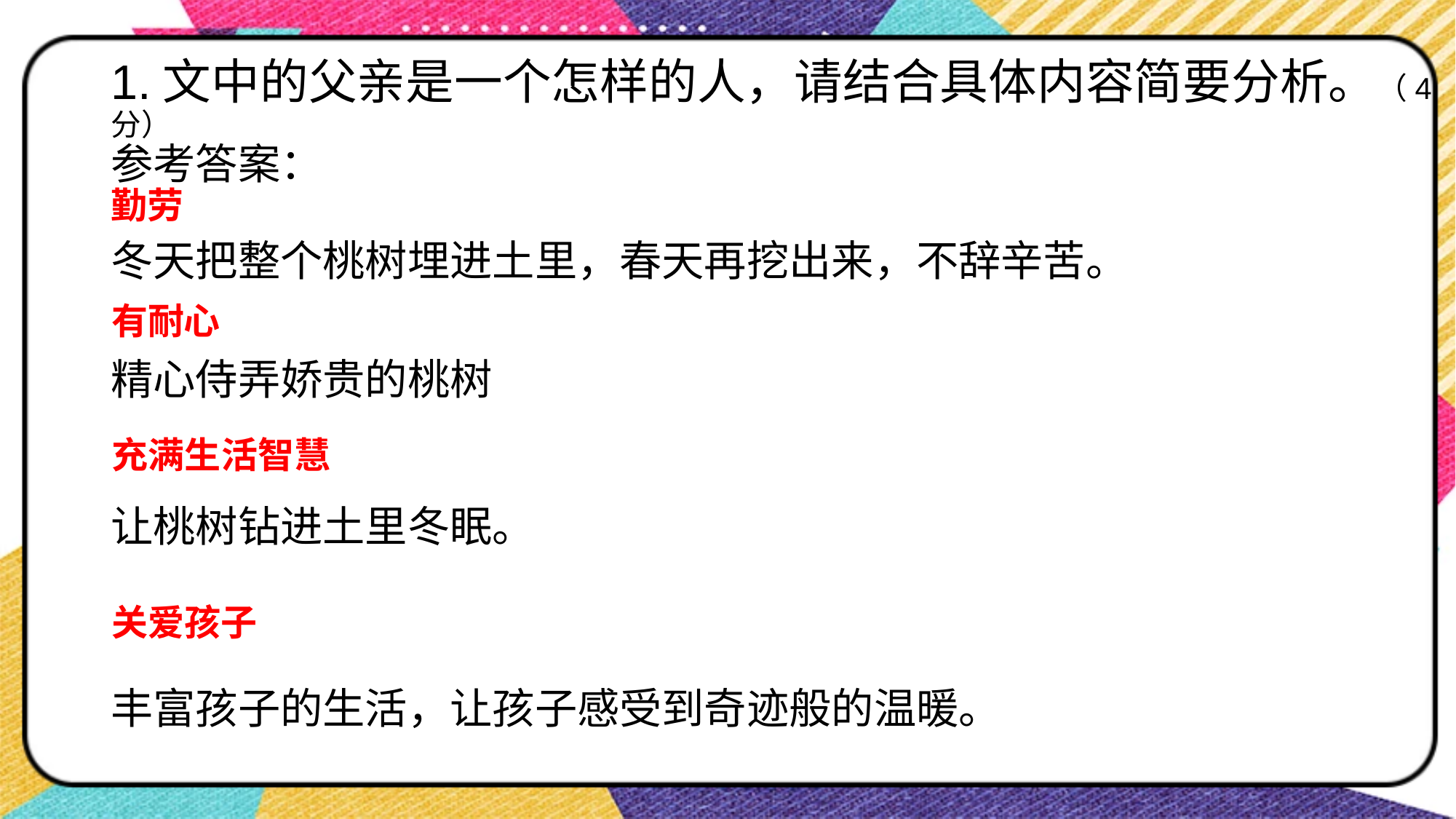

# 1.文中的父亲是一个怎样的人，请结合具体内容简要分析。（4分） 参考答案：
勤劳
冬天把整个桃树埋进土里，春天再挖出来，不辞辛苦。
有耐心
精心侍弄娇贵的桃树
充满生活智慧
让桃树钻进土里冬眠。
关爱孩子
丰富孩子的生活，让孩子感受到奇迹般的温暖。